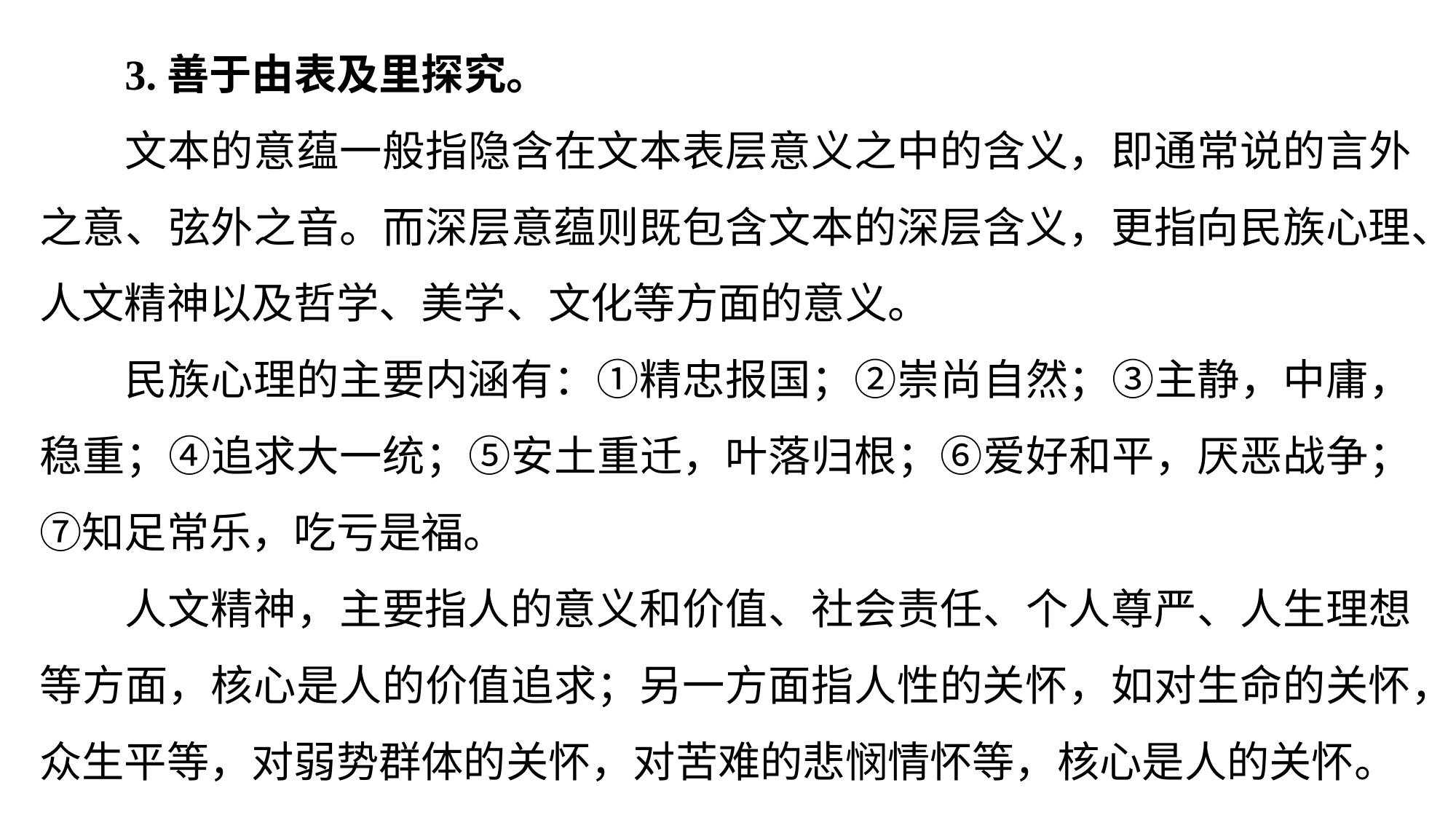

3.善于由表及里探究。
文本的意蕴一般指隐含在文本表层意义之中的含义，即通常说的言外之意、弦外之音。而深层意蕴则既包含文本的深层含义，更指向民族心理、人文精神以及哲学、美学、文化等方面的意义。
民族心理的主要内涵有：①精忠报国；②崇尚自然；③主静，中庸，稳重；④追求大一统；⑤安土重迁，叶落归根；⑥爱好和平，厌恶战争；⑦知足常乐，吃亏是福。
人文精神，主要指人的意义和价值、社会责任、个人尊严、人生理想等方面，核心是人的价值追求；另一方面指人性的关怀，如对生命的关怀，众生平等，对弱势群体的关怀，对苦难的悲悯情怀等，核心是人的关怀。